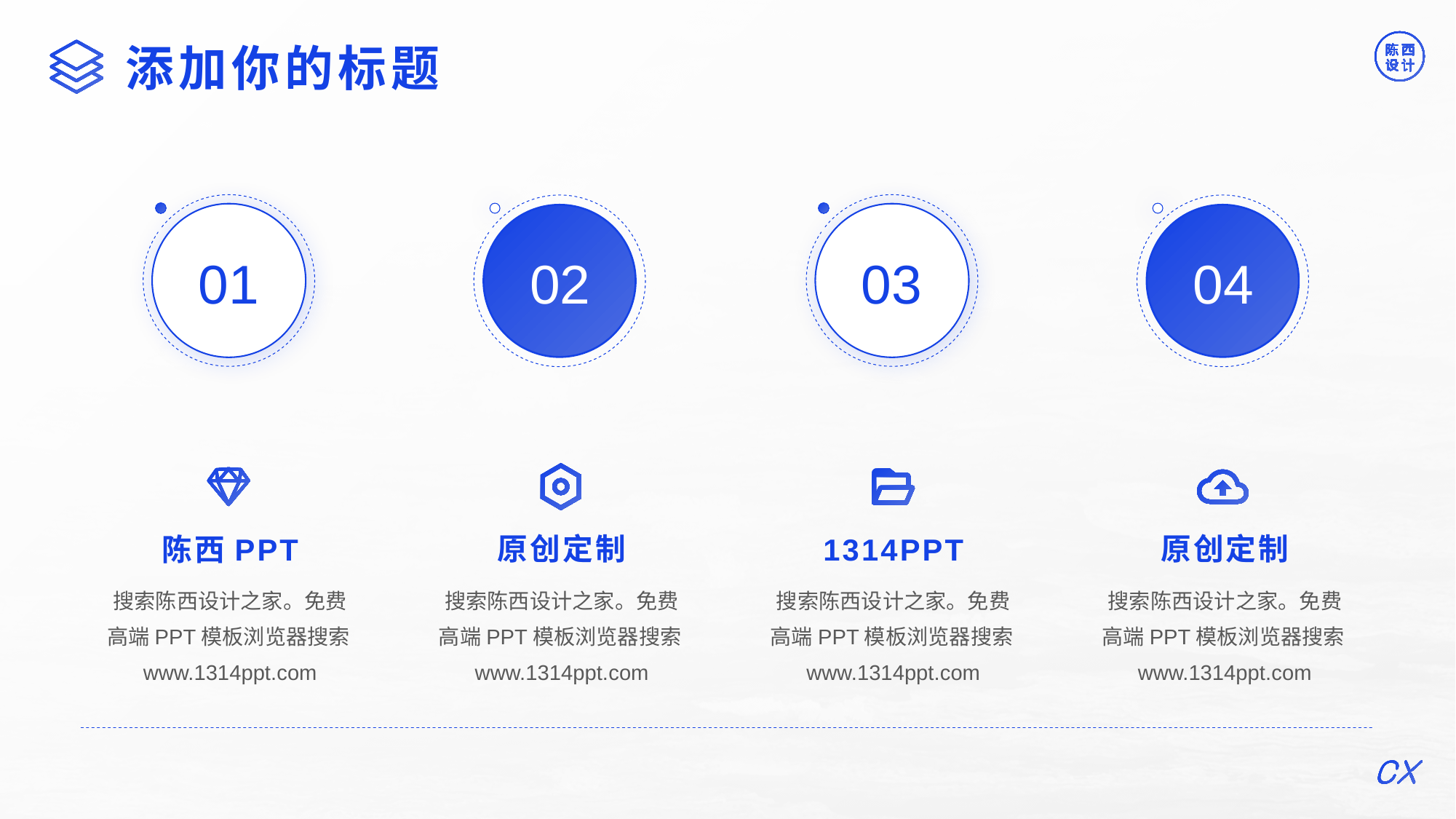

©版权所有：陈西设计之家(微信号：2090298045）
©版权所属公司：合肥陈西文化传媒科技有限公司

添加你的标题

02
04
01
03

原创定制
原创定制
陈西PPT
1314PPT
搜索陈西设计之家。免费高端PPT模板浏览器搜索www.1314ppt.com
搜索陈西设计之家。免费高端PPT模板浏览器搜索www.1314ppt.com
搜索陈西设计之家。免费高端PPT模板浏览器搜索www.1314ppt.com
搜索陈西设计之家。免费高端PPT模板浏览器搜索www.1314ppt.com

©版权所有：陈西设计之家(微信号：2090298045）
©版权所属公司：合肥陈西文化传媒科技有限公司